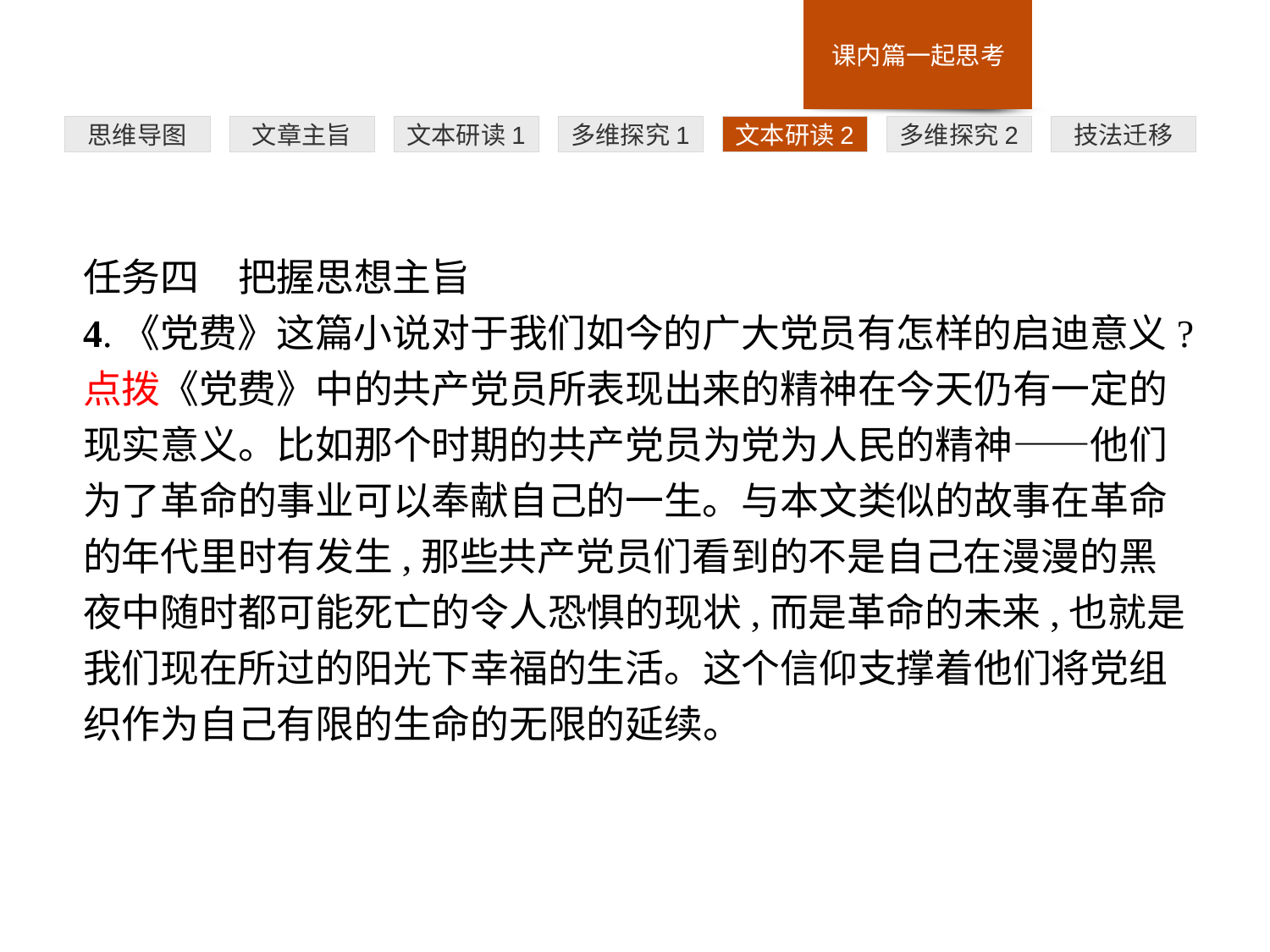

多维探究1
思维导图
文章主旨
文本研读1
文本研读2
多维探究2
技法迁移
任务四　把握思想主旨
4.《党费》这篇小说对于我们如今的广大党员有怎样的启迪意义?
点拨《党费》中的共产党员所表现出来的精神在今天仍有一定的现实意义。比如那个时期的共产党员为党为人民的精神——他们为了革命的事业可以奉献自己的一生。与本文类似的故事在革命的年代里时有发生,那些共产党员们看到的不是自己在漫漫的黑夜中随时都可能死亡的令人恐惧的现状,而是革命的未来,也就是我们现在所过的阳光下幸福的生活。这个信仰支撑着他们将党组织作为自己有限的生命的无限的延续。